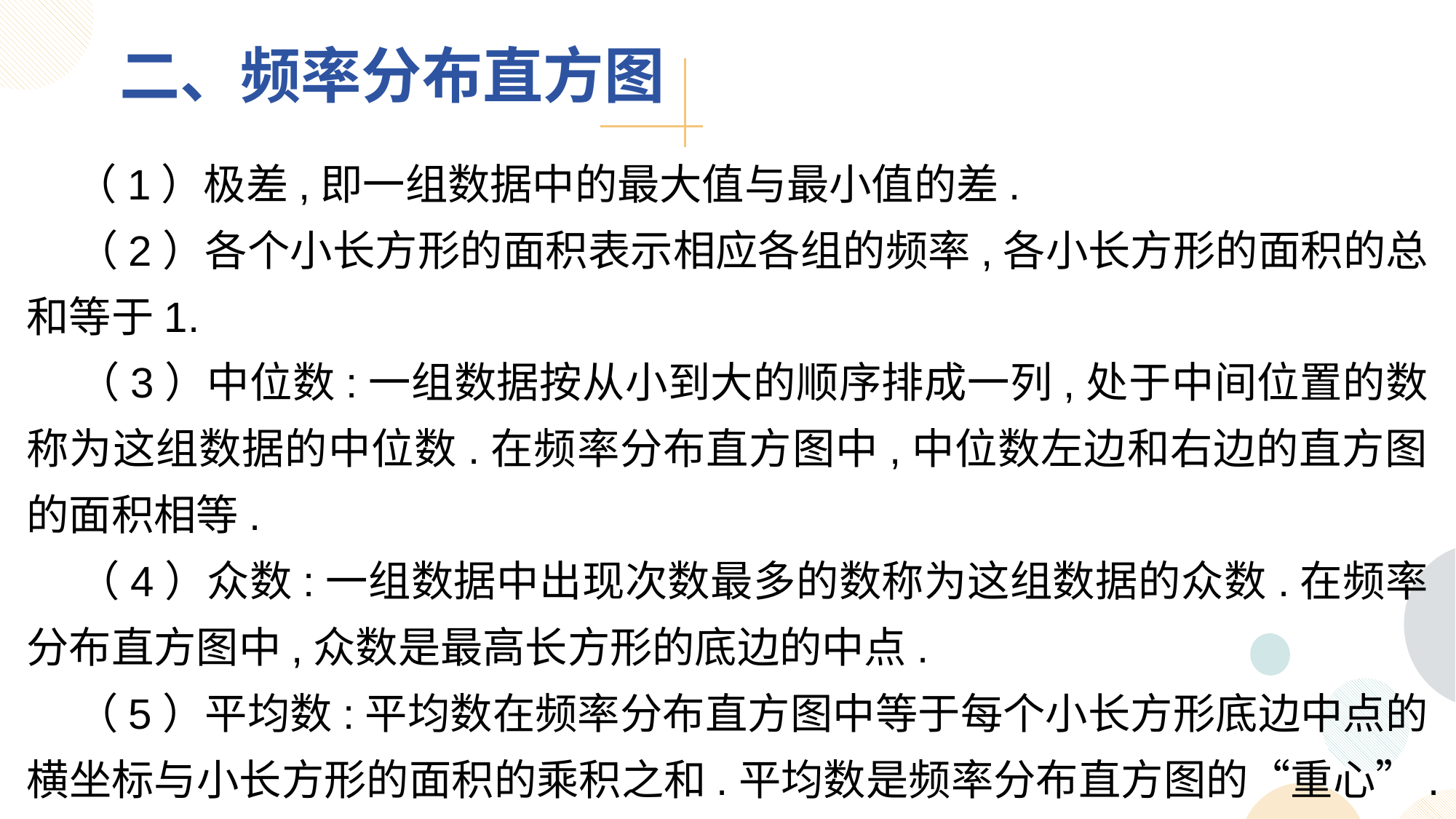

二、频率分布直方图
    （1）极差,即一组数据中的最大值与最小值的差.
    （2）各个小长方形的面积表示相应各组的频率,各小长方形的面积的总和等于1.
    （3）中位数:一组数据按从小到大的顺序排成一列,处于中间位置的数称为这组数据的中位数.在频率分布直方图中,中位数左边和右边的直方图的面积相等.
    （4）众数:一组数据中出现次数最多的数称为这组数据的众数.在频率分布直方图中,众数是最高长方形的底边的中点.
    （5）平均数:平均数在频率分布直方图中等于每个小长方形底边中点的横坐标与小长方形的面积的乘积之和.平均数是频率分布直方图的“重心”.